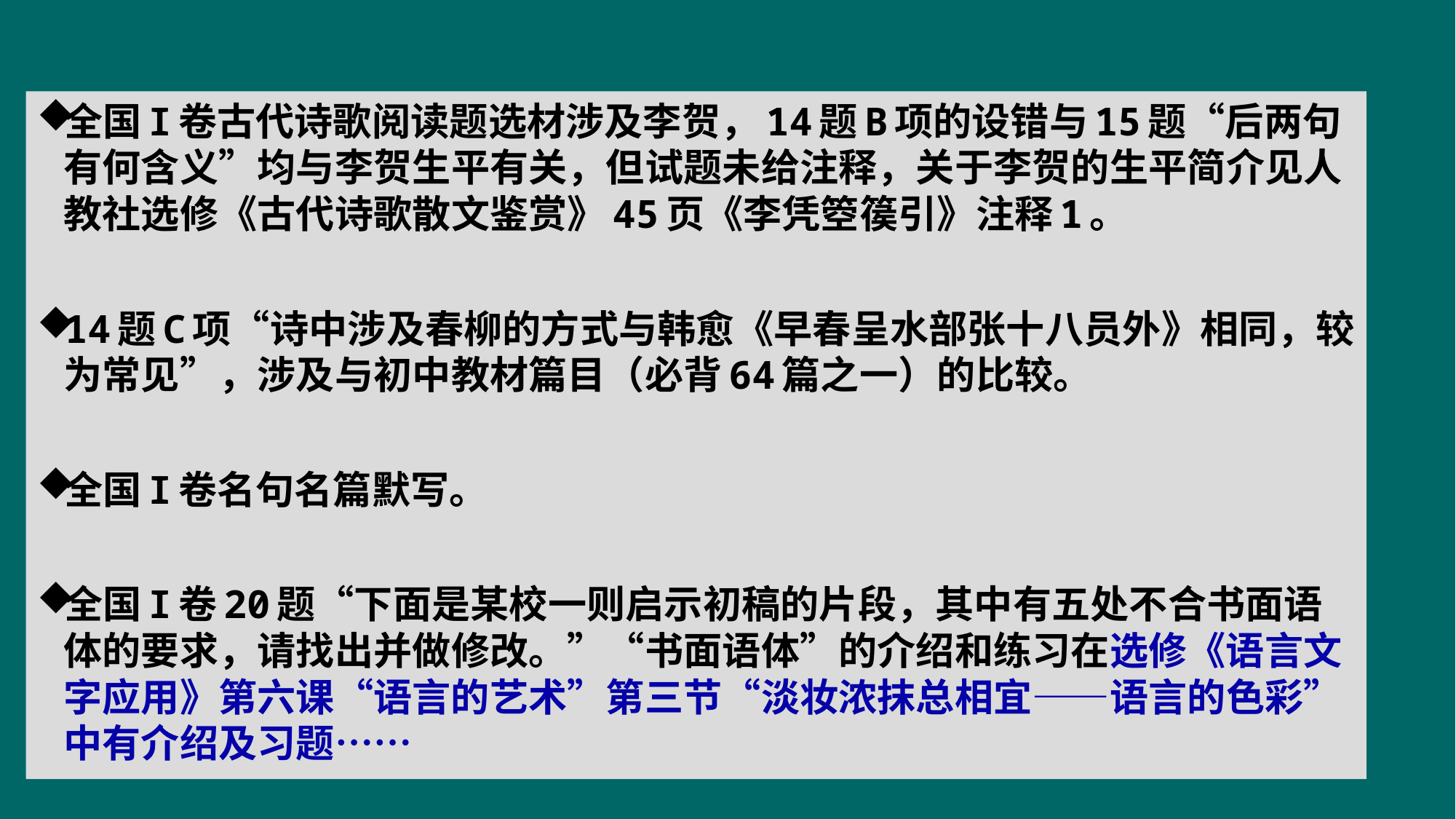

全国I卷古代诗歌阅读题选材涉及李贺，14题B项的设错与15题“后两句有何含义”均与李贺生平有关，但试题未给注释，关于李贺的生平简介见人教社选修《古代诗歌散文鉴赏》45页《李凭箜篌引》注释1。

14题C项“诗中涉及春柳的方式与韩愈《早春呈水部张十八员外》相同，较为常见”，涉及与初中教材篇目（必背64篇之一）的比较。

全国I卷名句名篇默写。

全国I卷20题“下面是某校一则启示初稿的片段，其中有五处不合书面语体的要求，请找出并做修改。”“书面语体”的介绍和练习在选修《语言文字应用》第六课“语言的艺术”第三节“淡妆浓抹总相宜——语言的色彩”中有介绍及习题……